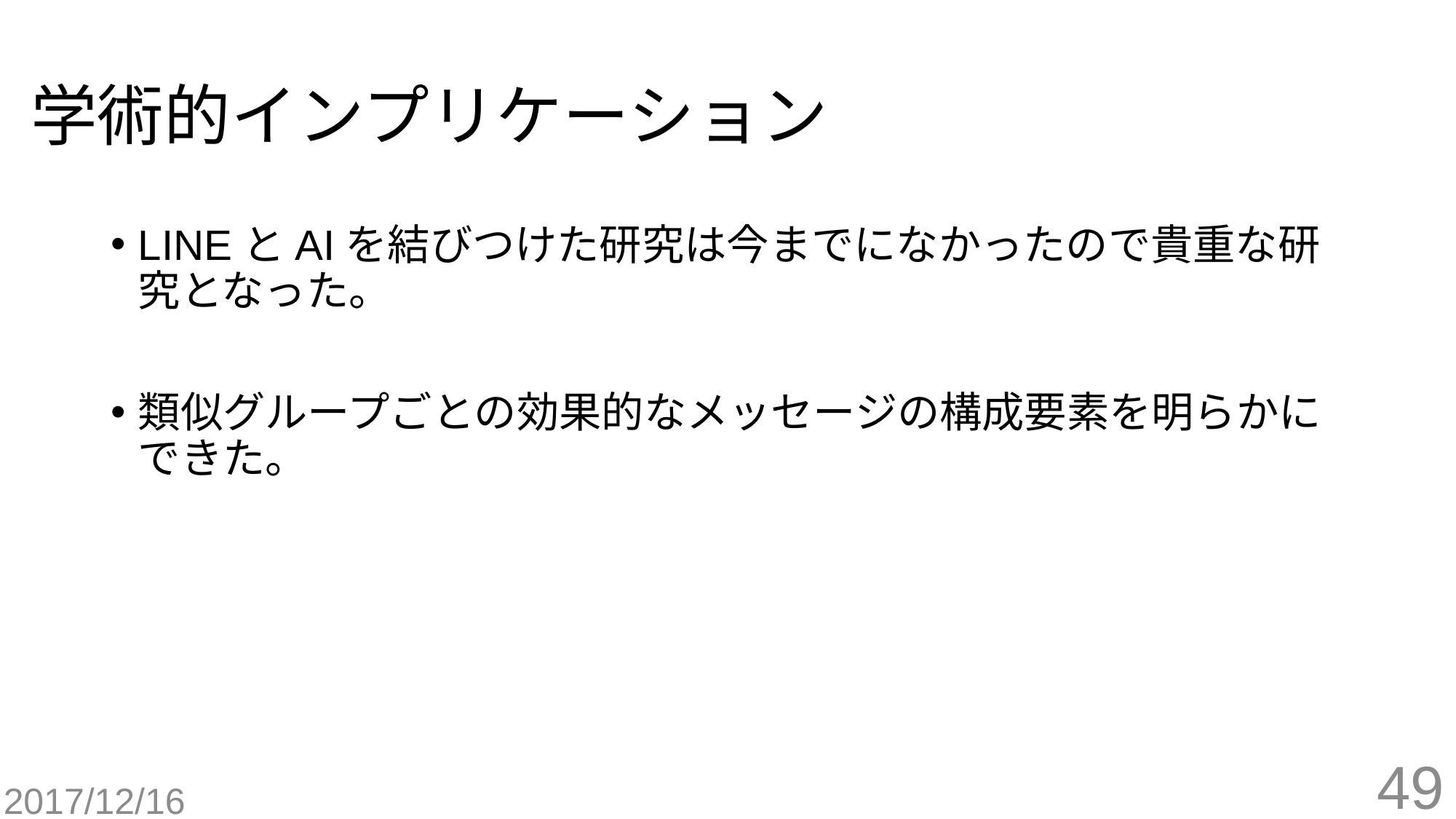

# 学術的インプリケーション
LINEとAIを結びつけた研究は今までになかったので貴重な研究となった。

類似グループごとの効果的なメッセージの構成要素を明らかにできた。

49
2017/12/16